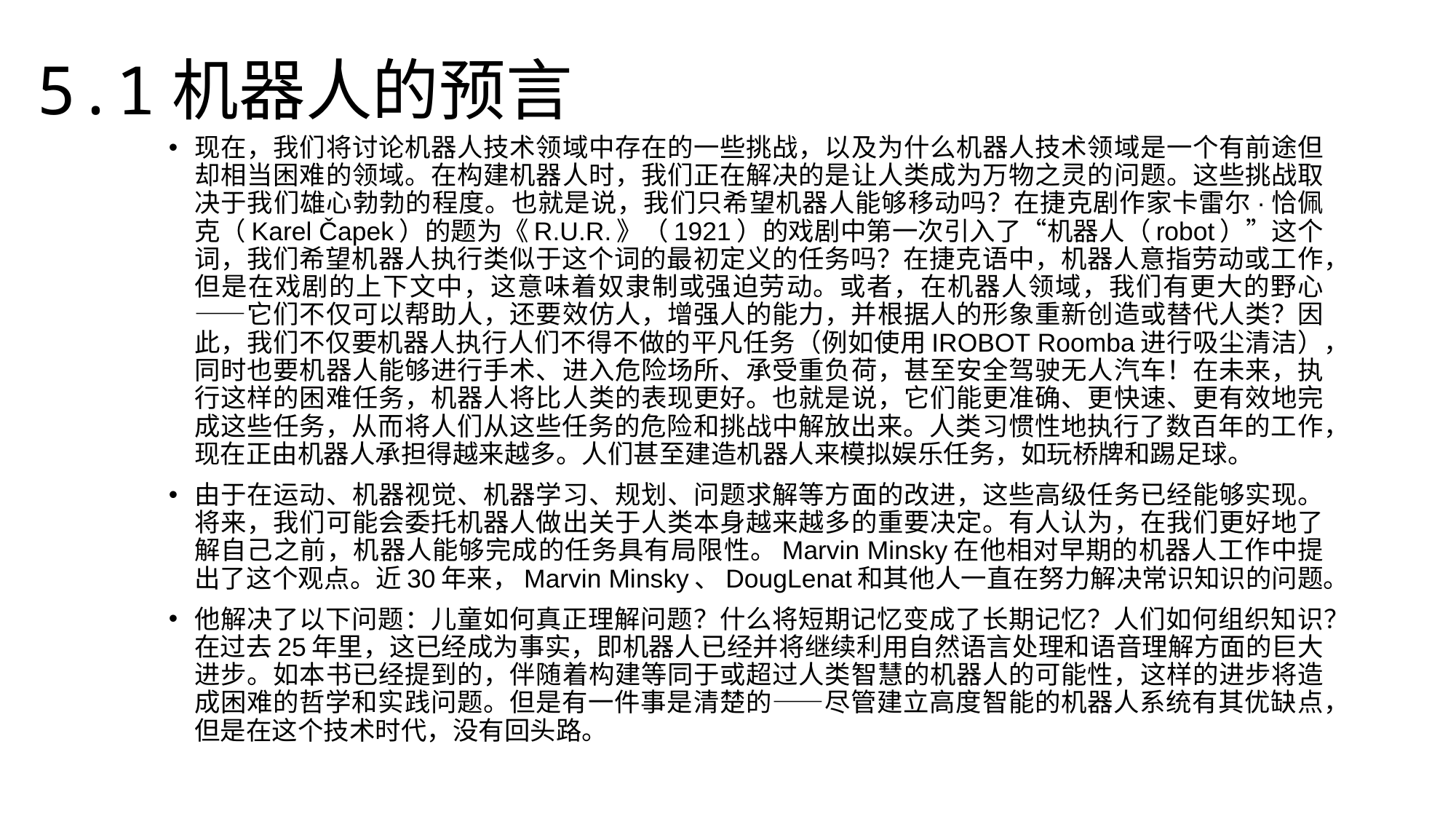

5.1机器人的预言
现在，我们将讨论机器人技术领域中存在的一些挑战，以及为什么机器人技术领域是一个有前途但却相当困难的领域。在构建机器人时，我们正在解决的是让人类成为万物之灵的问题。这些挑战取决于我们雄心勃勃的程度。也就是说，我们只希望机器人能够移动吗？在捷克剧作家卡雷尔·恰佩克（Karel Čapek）的题为《R.U.R.》（1921）的戏剧中第一次引入了“机器人（robot）”这个词，我们希望机器人执行类似于这个词的最初定义的任务吗？在捷克语中，机器人意指劳动或工作，但是在戏剧的上下文中，这意味着奴隶制或强迫劳动。或者，在机器人领域，我们有更大的野心——它们不仅可以帮助人，还要效仿人，增强人的能力，并根据人的形象重新创造或替代人类？因此，我们不仅要机器人执行人们不得不做的平凡任务（例如使用IROBOT Roomba进行吸尘清洁），同时也要机器人能够进行手术、进入危险场所、承受重负荷，甚至安全驾驶无人汽车！在未来，执行这样的困难任务，机器人将比人类的表现更好。也就是说，它们能更准确、更快速、更有效地完成这些任务，从而将人们从这些任务的危险和挑战中解放出来。人类习惯性地执行了数百年的工作，现在正由机器人承担得越来越多。人们甚至建造机器人来模拟娱乐任务，如玩桥牌和踢足球。
由于在运动、机器视觉、机器学习、规划、问题求解等方面的改进，这些高级任务已经能够实现。将来，我们可能会委托机器人做出关于人类本身越来越多的重要决定。有人认为，在我们更好地了解自己之前，机器人能够完成的任务具有局限性。Marvin Minsky在他相对早期的机器人工作中提出了这个观点。近30年来，Marvin Minsky、DougLenat和其他人一直在努力解决常识知识的问题。
他解决了以下问题：儿童如何真正理解问题？什么将短期记忆变成了长期记忆？人们如何组织知识？在过去25年里，这已经成为事实，即机器人已经并将继续利用自然语言处理和语音理解方面的巨大进步。如本书已经提到的，伴随着构建等同于或超过人类智慧的机器人的可能性，这样的进步将造成困难的哲学和实践问题。但是有一件事是清楚的——尽管建立高度智能的机器人系统有其优缺点，但是在这个技术时代，没有回头路。